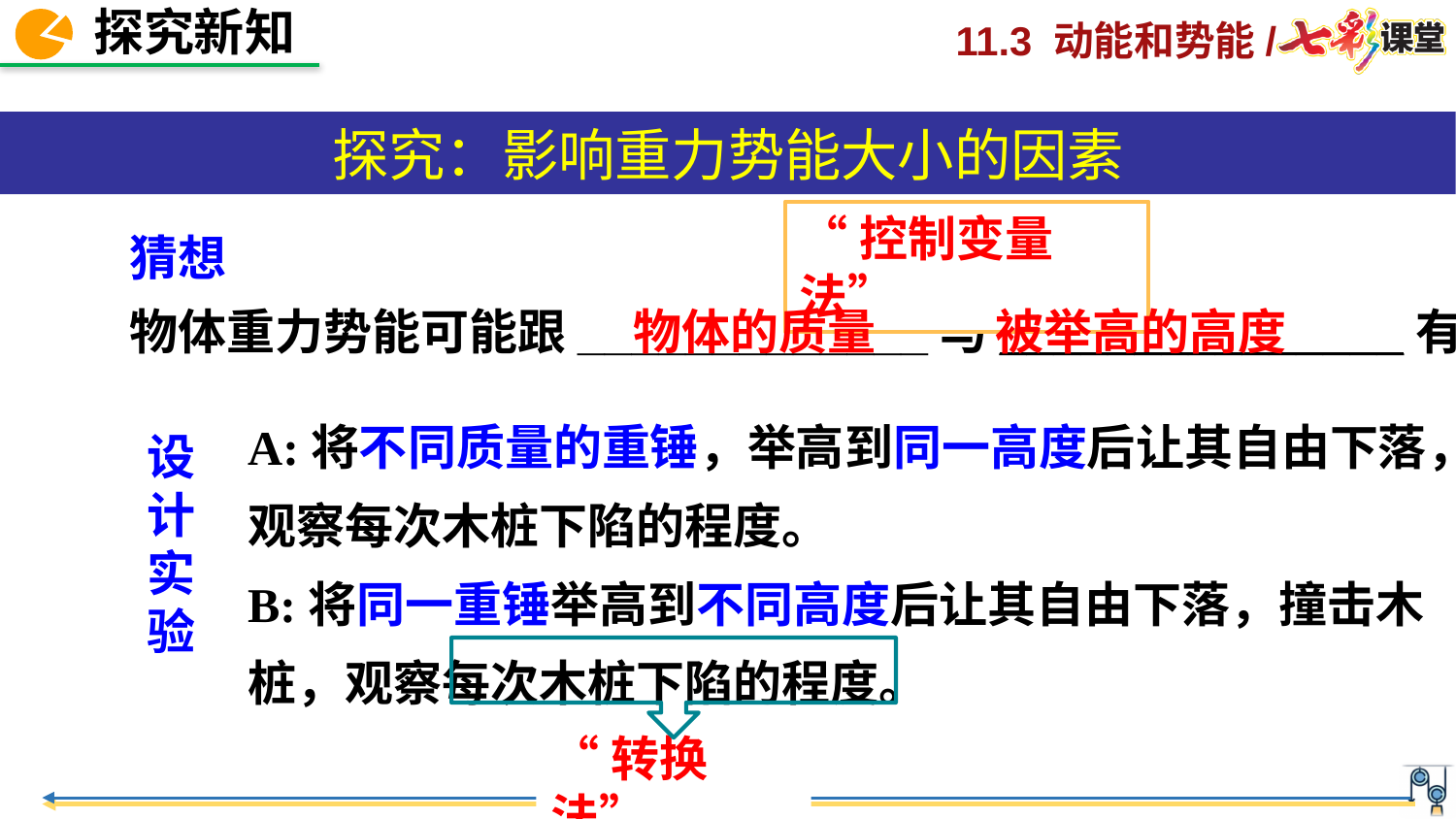

探究：影响重力势能大小的因素
“控制变量法”
猜想
物体的质量
被举高的高度
物体重力势能可能跟_____________与_______________有关。
A:将不同质量的重锤，举高到同一高度后让其自由下落，观察每次木桩下陷的程度。
B:将同一重锤举高到不同高度后让其自由下落，撞击木桩，观察每次木桩下陷的程度。
设计实验

“转换法”